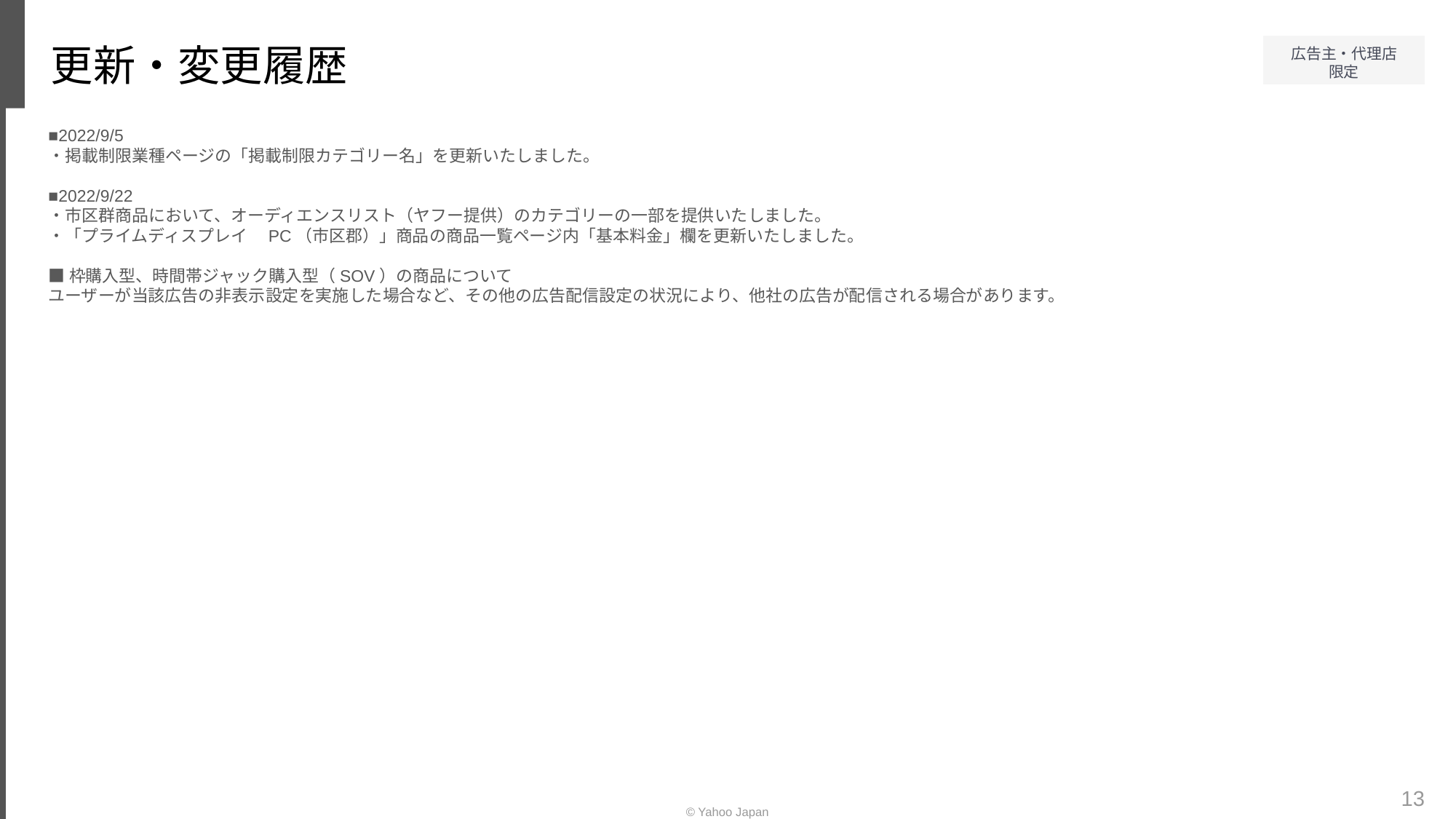

更新・変更履歴
■2022/9/5
・掲載制限業種ページの「掲載制限カテゴリー名」を更新いたしました。

■2022/9/22
・市区群商品において、オーディエンスリスト（ヤフー提供）のカテゴリーの一部を提供いたしました。
・「プライムディスプレイ　PC（市区郡）」商品の商品一覧ページ内「基本料金」欄を更新いたしました。

■枠購入型、時間帯ジャック購入型（SOV）の商品について
ユーザーが当該広告の非表示設定を実施した場合など、その他の広告配信設定の状況により、他社の広告が配信される場合があります。
13